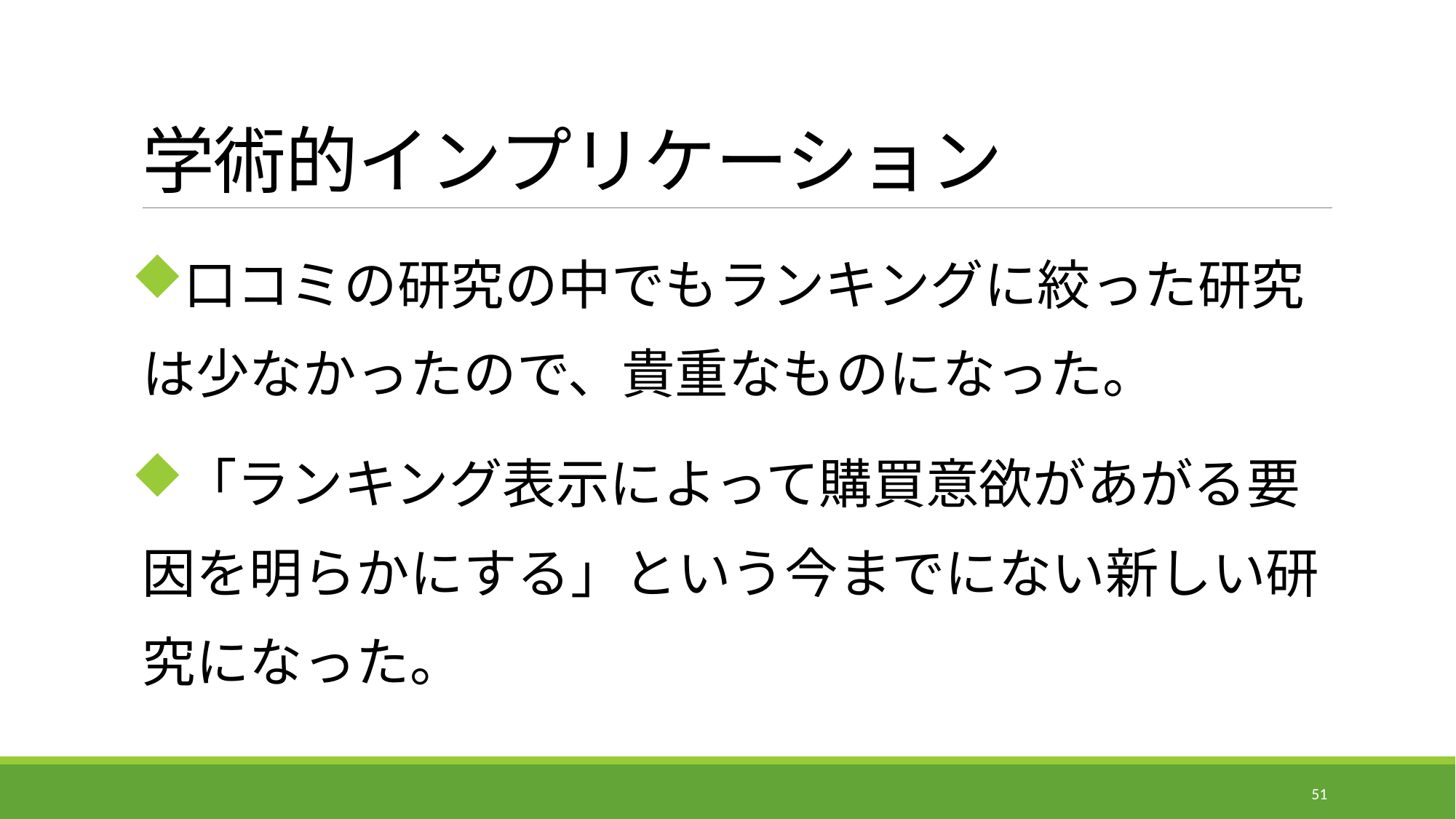

# 学術的インプリケーション
口コミの研究の中でもランキングに絞った研究は少なかったので、貴重なものになった。
「ランキング表示によって購買意欲があがる要因を明らかにする」という今までにない新しい研究になった。

51